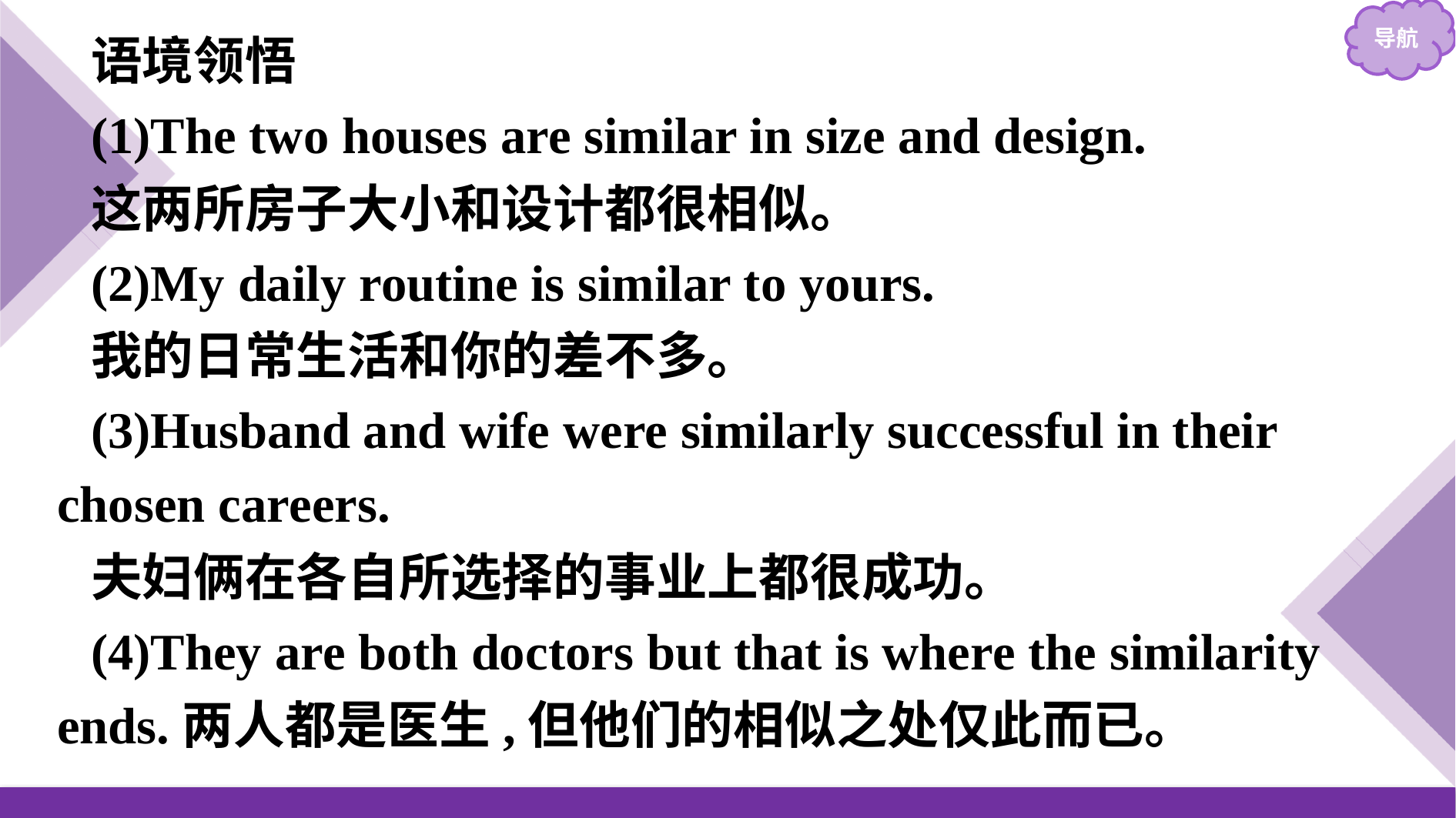

语境领悟
(1)The two houses are similar in size and design.
这两所房子大小和设计都很相似。
(2)My daily routine is similar to yours.
我的日常生活和你的差不多。
(3)Husband and wife were similarly successful in their chosen careers.
夫妇俩在各自所选择的事业上都很成功。
(4)They are both doctors but that is where the similarity ends.两人都是医生,但他们的相似之处仅此而已。